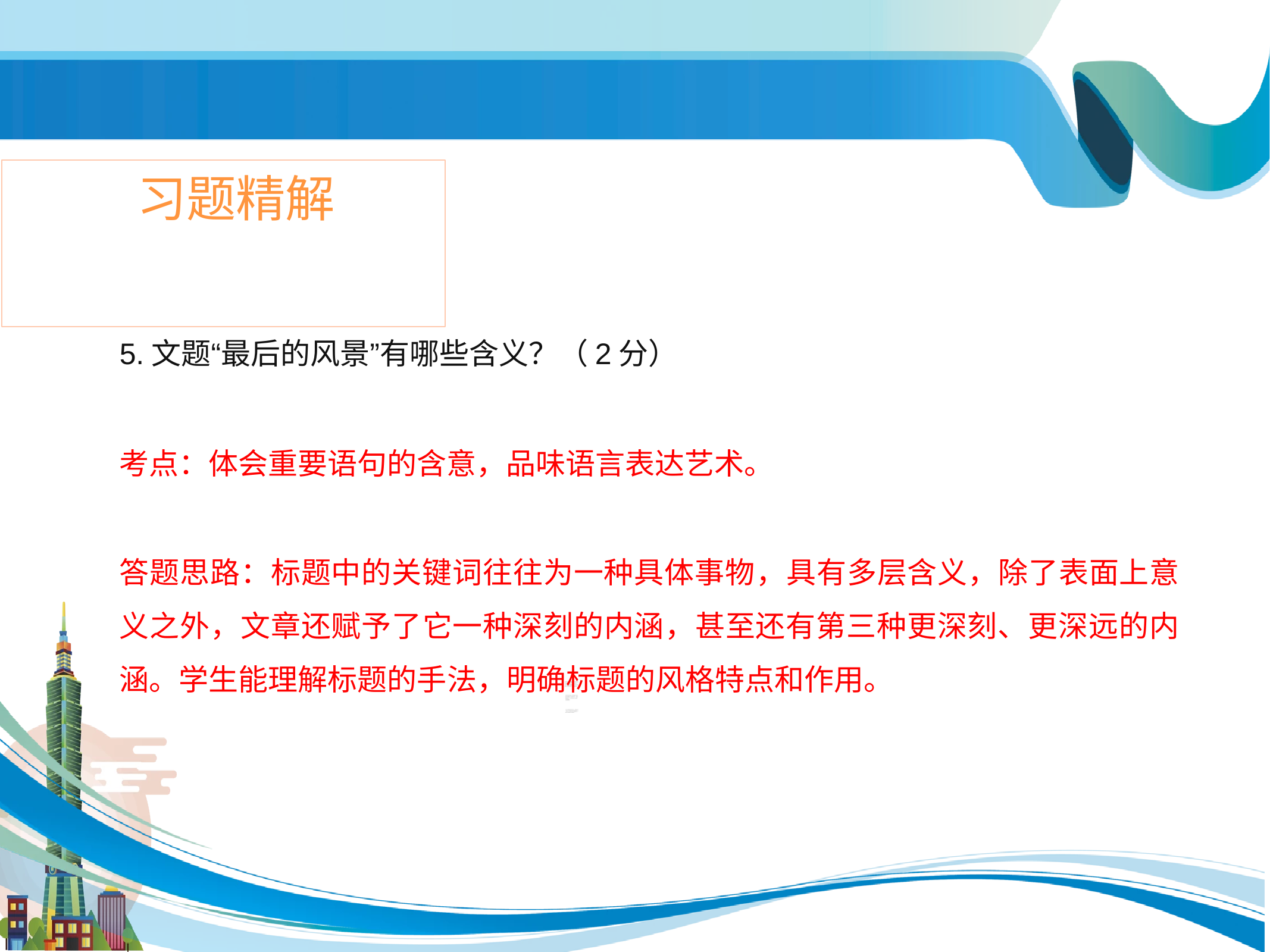

# 习题精解
5.文题“最后的风景”有哪些含义？（2分）

考点：体会重要语句的含意，品味语言表达艺术。

答题思路：标题中的关键词往往为一种具体事物，具有多层含义，除了表面上意 义之外，文章还赋予了它一种深刻的内涵，甚至还有第三种更深刻、更深远的内 涵。学生能理解标题的手法，明确标题的风格特点和作用。